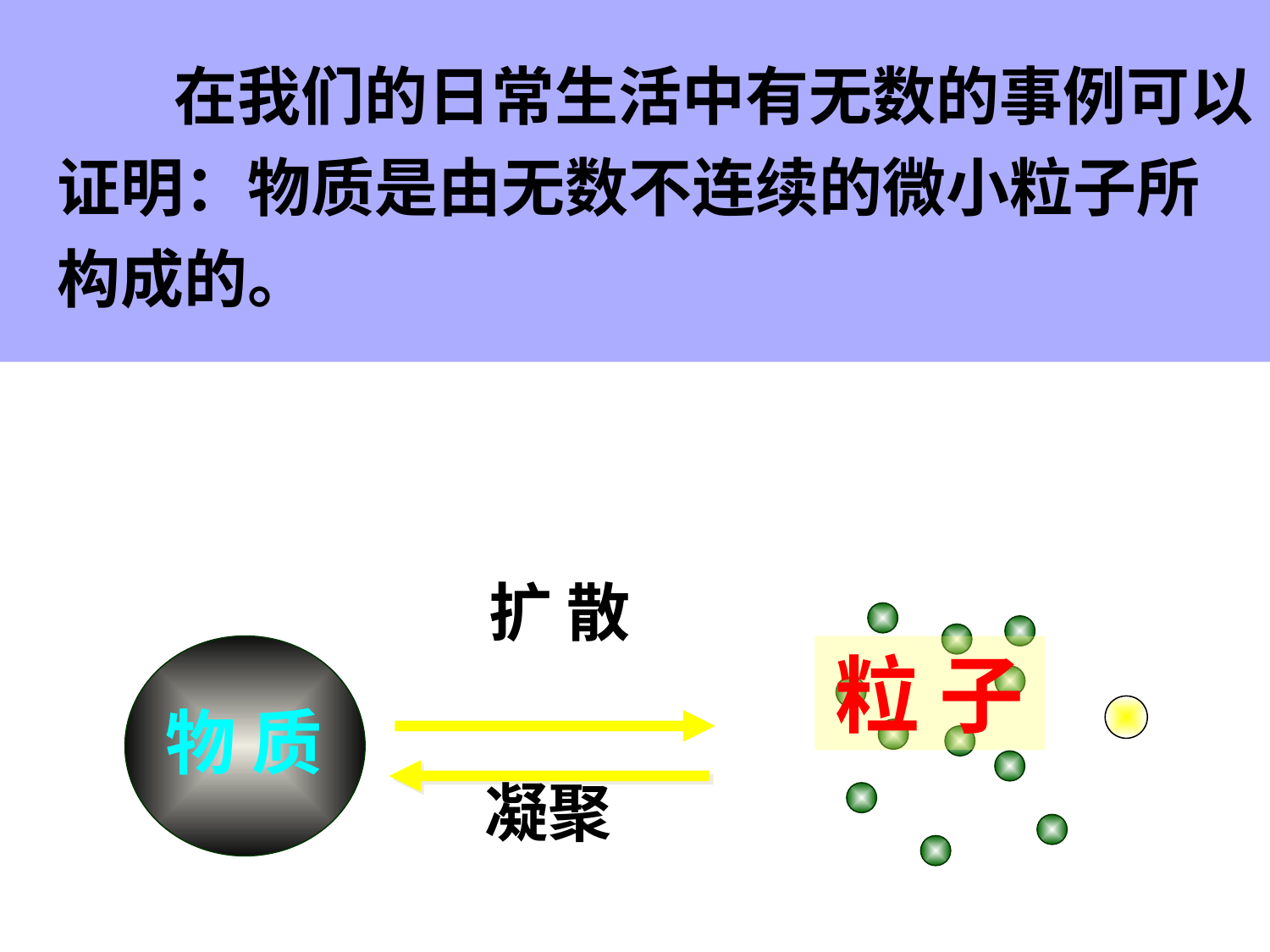

在我们的日常生活中有无数的事例可以证明：物质是由无数不连续的微小粒子所构成的。
扩 散

物 质
粒 子

凝聚